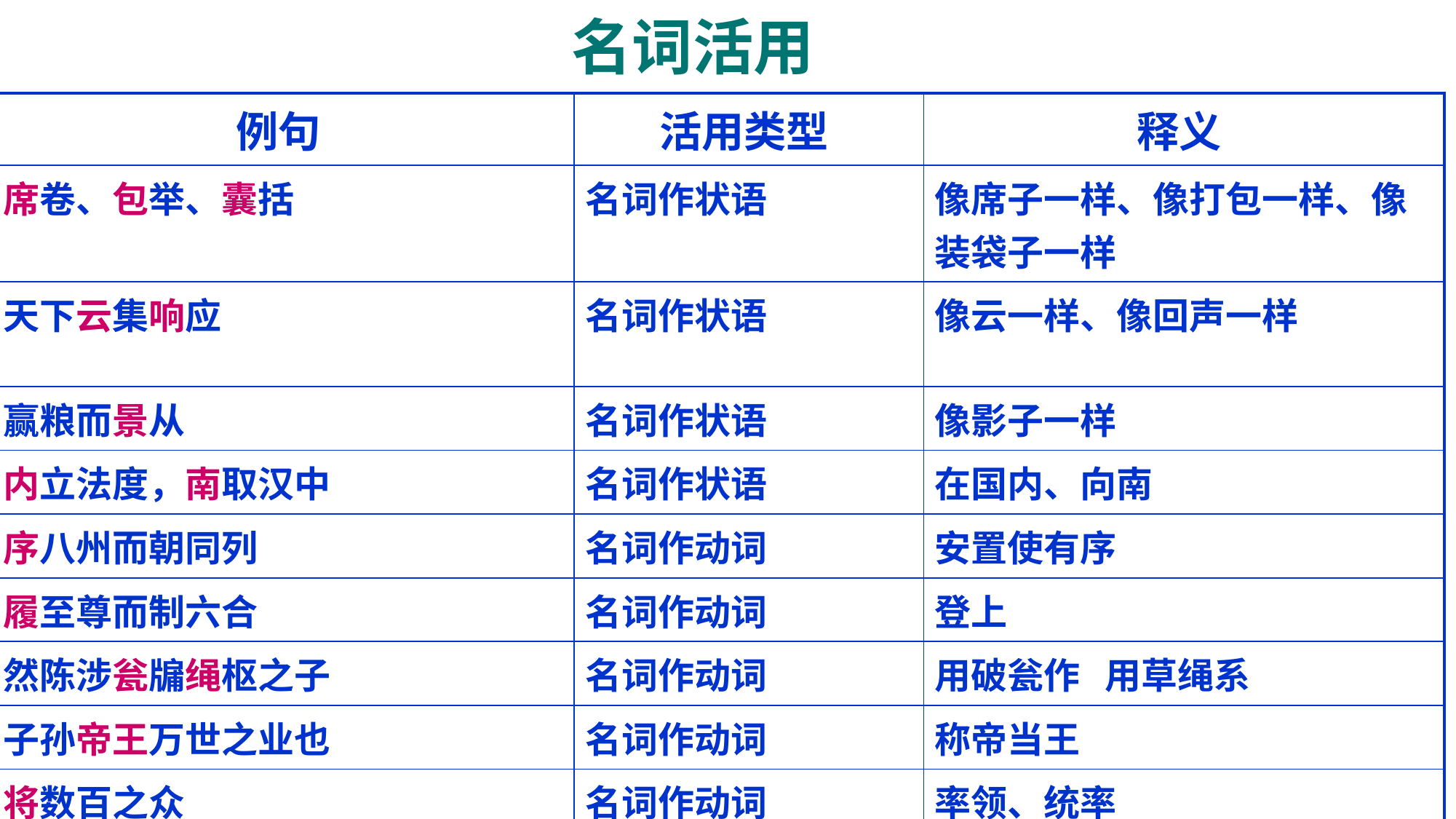

# 名词活用
| 例句 | 活用类型 | 释义 |
| --- | --- | --- |
| 席卷、包举、囊括 | 名词作状语 | 像席子一样、像打包一样、像装袋子一样 |
| 天下云集响应 | 名词作状语 | 像云一样、像回声一样 |
| 赢粮而景从 | 名词作状语 | 像影子一样 |
| 内立法度，南取汉中 | 名词作状语 | 在国内、向南 |
| 序八州而朝同列 | 名词作动词 | 安置使有序 |
| 履至尊而制六合 | 名词作动词 | 登上 |
| 然陈涉瓮牖绳枢之子 | 名词作动词 | 用破瓮作 用草绳系 |
| 子孙帝王万世之业也 | 名词作动词 | 称帝当王 |
| 将数百之众 | 名词作动词 | 率领、统率 |